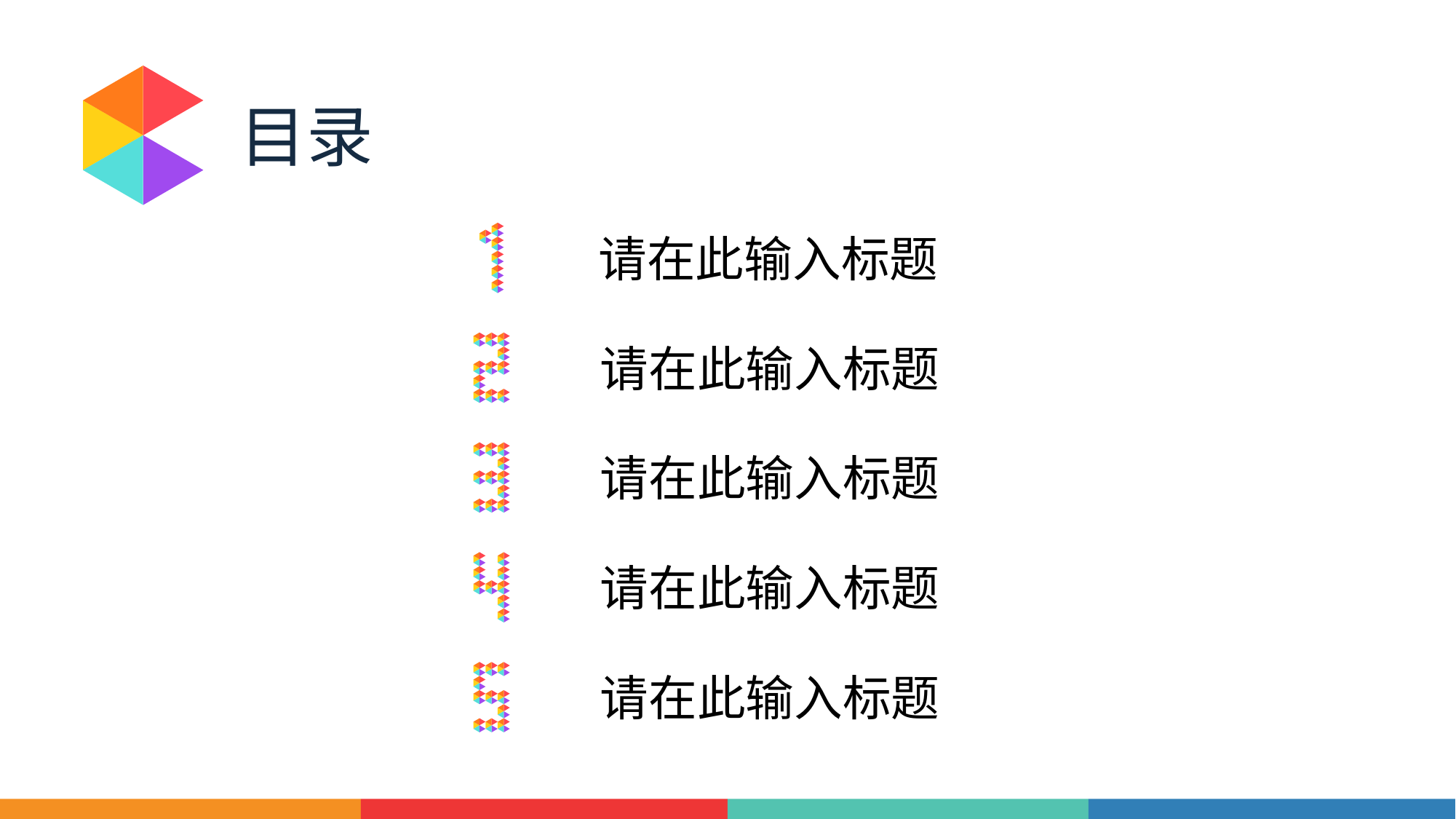

目录

请在此输入标题

请在此输入标题

请在此输入标题

请在此输入标题

请在此输入标题